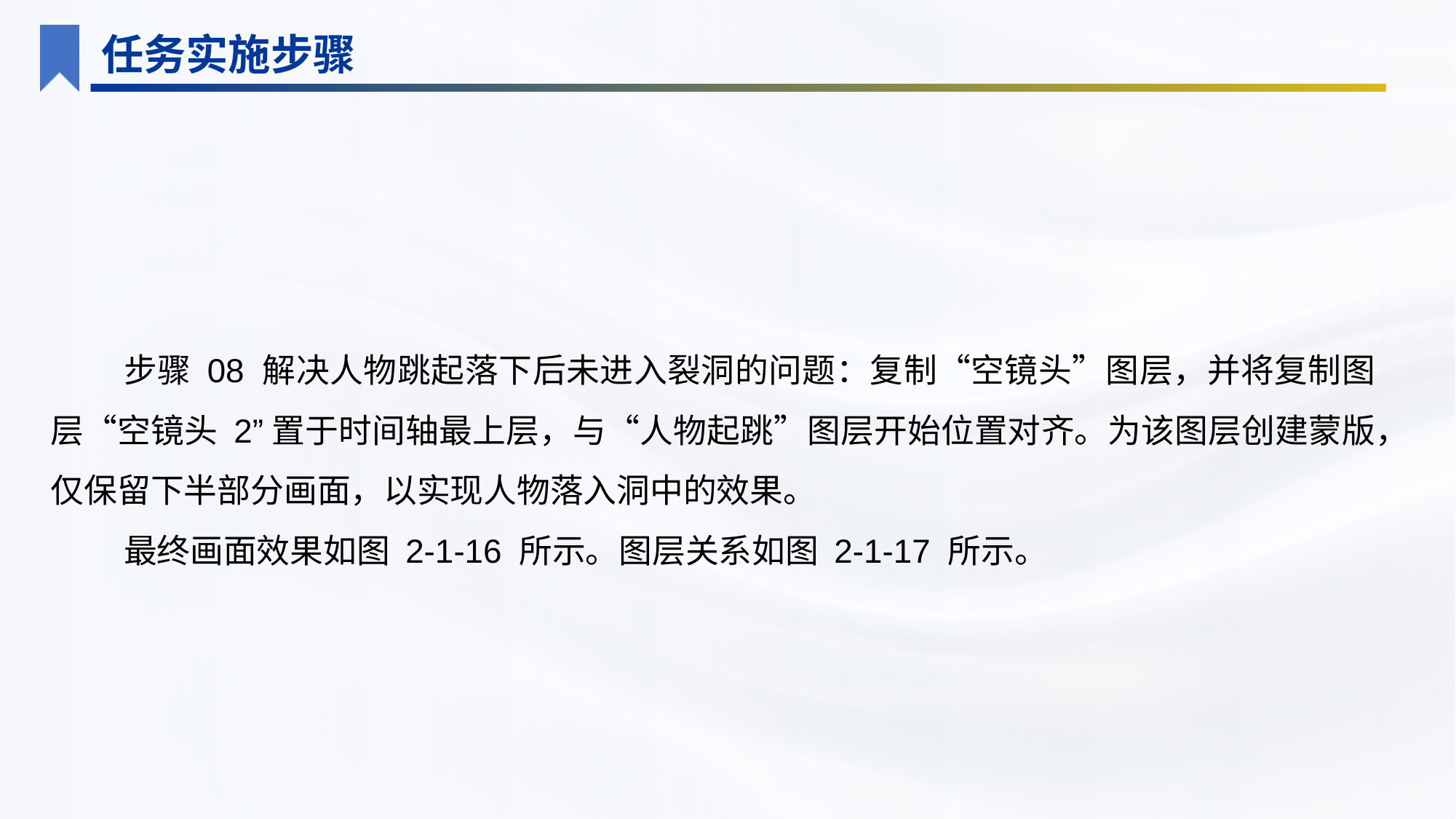

任务实施步骤
步骤 08 解决人物跳起落下后未进入裂洞的问题：复制“空镜头”图层，并将复制图层“空镜头 2”置于时间轴最上层，与“人物起跳”图层开始位置对齐。为该图层创建蒙版，仅保留下半部分画面，以实现人物落入洞中的效果。
最终画面效果如图 2-1-16 所示。图层关系如图 2-1-17 所示。